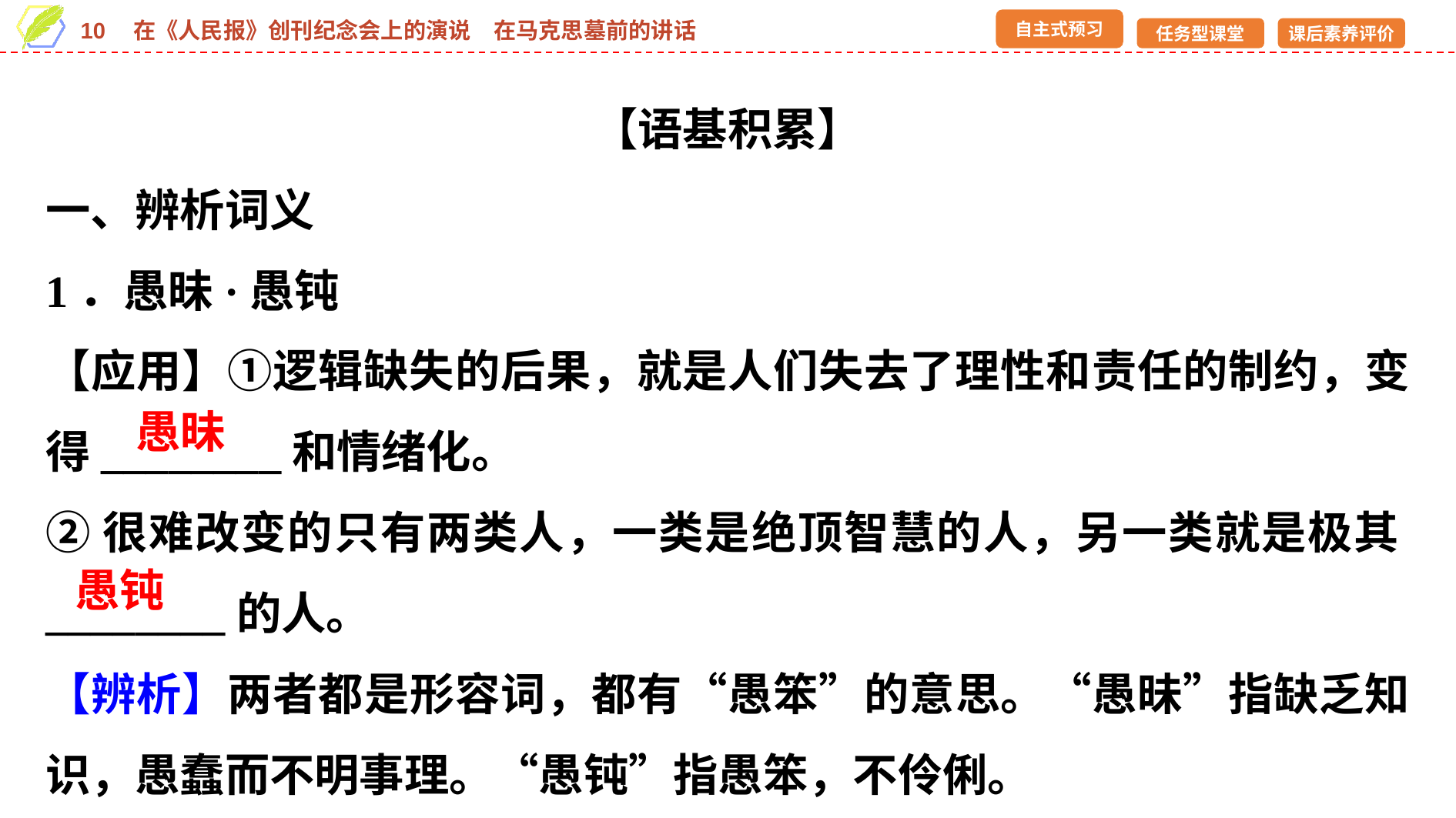

【语基积累】
一、辨析词义
1．愚昧·愚钝
【应用】①逻辑缺失的后果，就是人们失去了理性和责任的制约，变得________和情绪化。
②很难改变的只有两类人，一类是绝顶智慧的人，另一类就是极其________的人。
【辨析】两者都是形容词，都有“愚笨”的意思。“愚昧”指缺乏知识，愚蠢而不明事理。“愚钝”指愚笨，不伶俐。
愚昧
愚钝